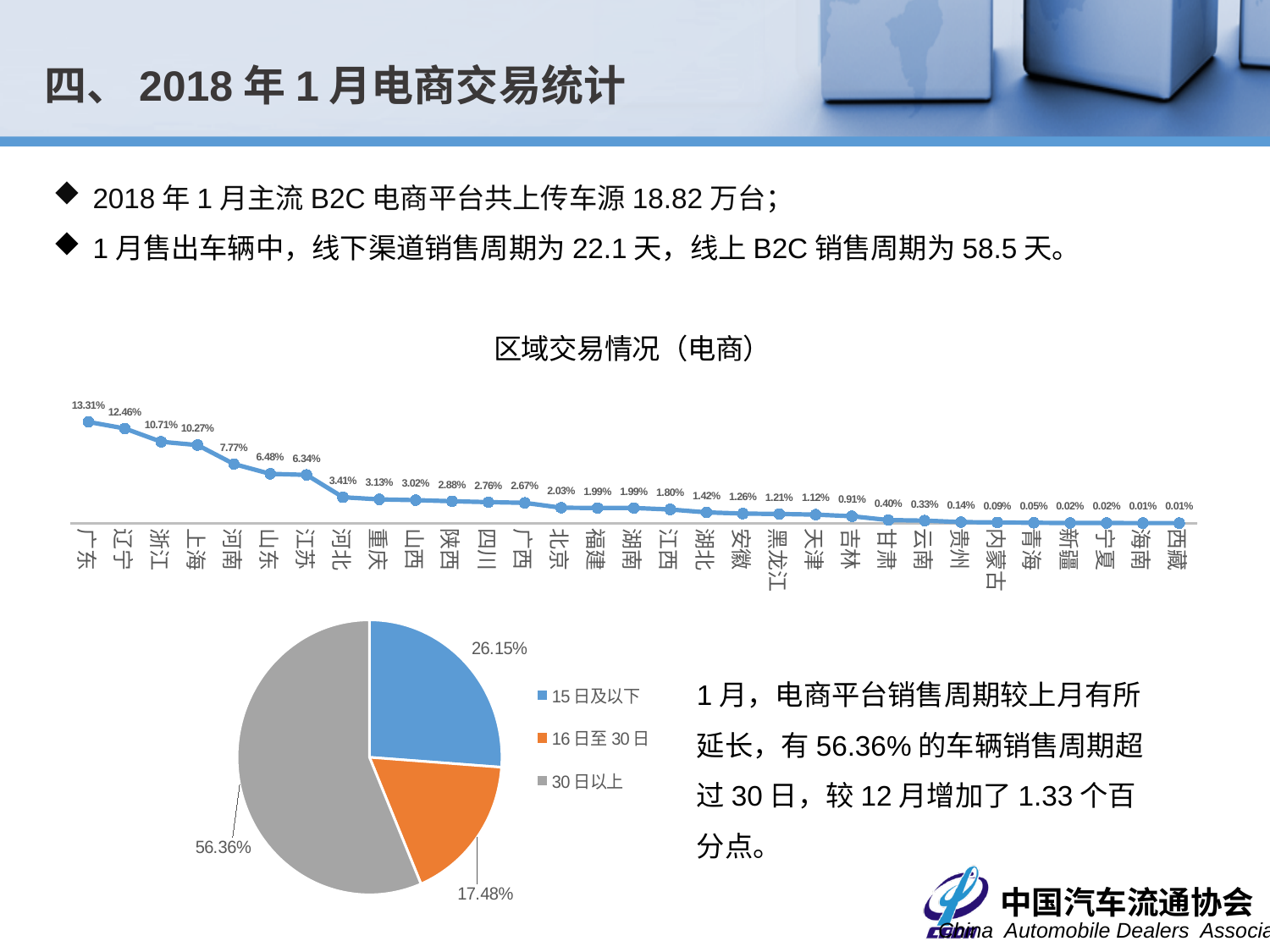

四、2018年1月电商交易统计
2018年1月主流B2C电商平台共上传车源18.82万台；
1月售出车辆中，线下渠道销售周期为22.1天，线上B2C销售周期为58.5天。

### Chart: 区域交易情况（电商）

| Category | 比例 |
|---|---|
| 广东 | 0.13312368972746302 |
| 辽宁 | 0.12456324248777104 |
| 浙江 | 0.10709294199860203 |
| 上海 | 0.10272536687631002 |
| 河南 | 0.07774283717679951 |
| 山东 | 0.06481481481481478 |
| 江苏 | 0.06341719077568131 |
| 河北 | 0.0340670859538784 |
| 重庆 | 0.0312718378756115 |
| 山西 | 0.030223619846261398 |
| 陕西 | 0.02882599580712791 |
| 四川 | 0.027603074772886104 |
| 广西 | 0.026729559748427705 |
| 北京 | 0.020265548567435406 |
| 福建 | 0.019916142557652002 |
| 湖南 | 0.019916142557652002 |
| 江西 | 0.017994409503843505 |
| 湖北 | 0.014150943396226403 |
| 安徽 | 0.012578616352201304 |
| 黑龙江 | 0.012054507337526202 |
| 天津 | 0.011180992313067803 |
| 吉林 | 0.009084556254367581 |
| 甘肃 | 0.0040181691125087396 |
| 云南 | 0.0033193570929420007 |
| 贵州 | 0.0013976240391334709 |
| 内蒙古 | 0.000873515024458421 |
| 青海 | 0.0005241090146750531 |
| 新疆 | 0.00017470300489168402 |
| 宁夏 | 0.00017470300489168402 |
| 海南 | 0.00010482180293501105 |
| 西藏 | 6.988120195667373e-05 |

### Chart

| Category | 销量占比 |
|---|---|
| 15日及以下 | 0.26153568853640896 |
| 16日至30日 | 0.17483777937995698 |
| 30日以上 | 0.5636265320836341 |

### Chart

| Category |
|---|
1月，电商平台销售周期较上月有所延长，有56.36%的车辆销售周期超过30日，较12月增加了1.33个百分点。